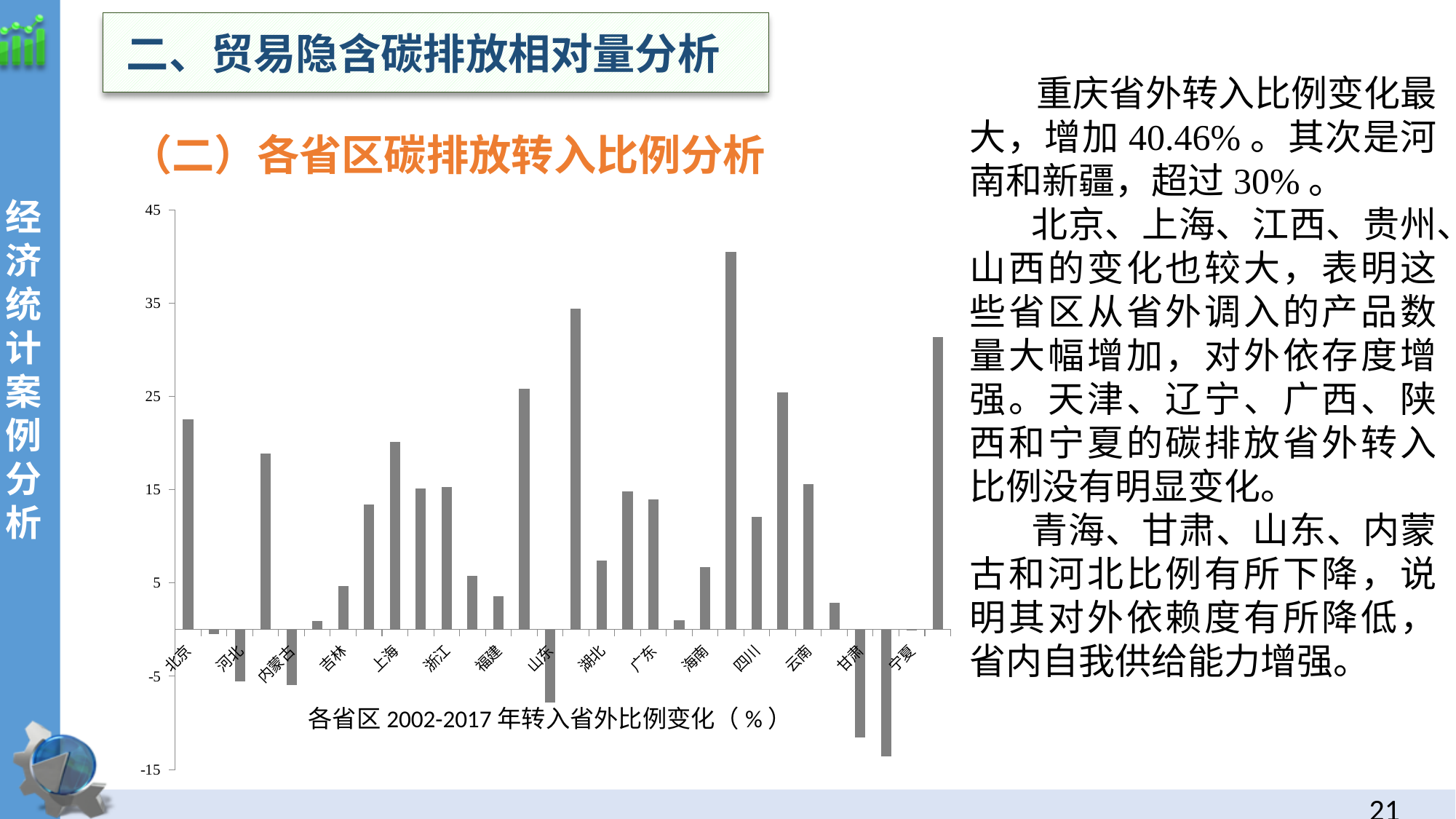

二、贸易隐含碳排放相对量分析
       重庆省外转入比例变化最大，增加40.46%。其次是河南和新疆，超过30%。
      北京、上海、江西、贵州、山西的变化也较大，表明这些省区从省外调入的产品数量大幅增加，对外依存度增强。天津、辽宁、广西、陕西和宁夏的碳排放省外转入比例没有明显变化。
      青海、甘肃、山东、内蒙古和河北比例有所下降，说明其对外依赖度有所降低，省内自我供给能力增强。
 （二）各省区碳排放转入比例分析

经
济统计案例分析

### Chart

| Category |  |
|---|---|
|  北京 | 22.5200739835108 |
|  天津 | -0.483575298891893 |
|  河北 | -5.57116966624466 |
|  山西 | 18.8966118470829 |
|  内蒙古 | -5.95128609695394 |
|  辽宁 | 0.930876100963204 |
|  吉林 | 4.67648210021024 |
|  黑龙江 | 13.4222281318689 |
|  上海 | 20.1523411831049 |
|  江苏 | 15.1231522558989 |
|  浙江 | 15.2701382587032 |
|  安徽 | 5.79251399468497 |
|  福建 | 3.5446625428706 |
|  江西 | 25.7757613273216 |
|  山东 | -7.84503000547885 |
|  河南 | 34.4246475141235 |
|  湖北 | 7.37995819930065 |
|  湖南 | 14.7952060528789 |
|  广东 | 13.9218533964947 |
|  广西 | 1.02758719125011 |
|  海南 | 6.69009876809206 |
|  重庆 | 40.456256248704 |
|  四川 | 12.106397414724 |
|  贵州 | 25.3866705692861 |
|  云南 | 15.5615874385269 |
|  陕西 | 2.87190522749202 |
|  甘肃 | -11.5584867510366 |
|  青海 | -13.5757409887908 |
|  宁夏 | 0.0139831017069838 |
|  新疆 | 31.3700484258995 |
各省区2002-2017年转入省外比例变化（%）
21